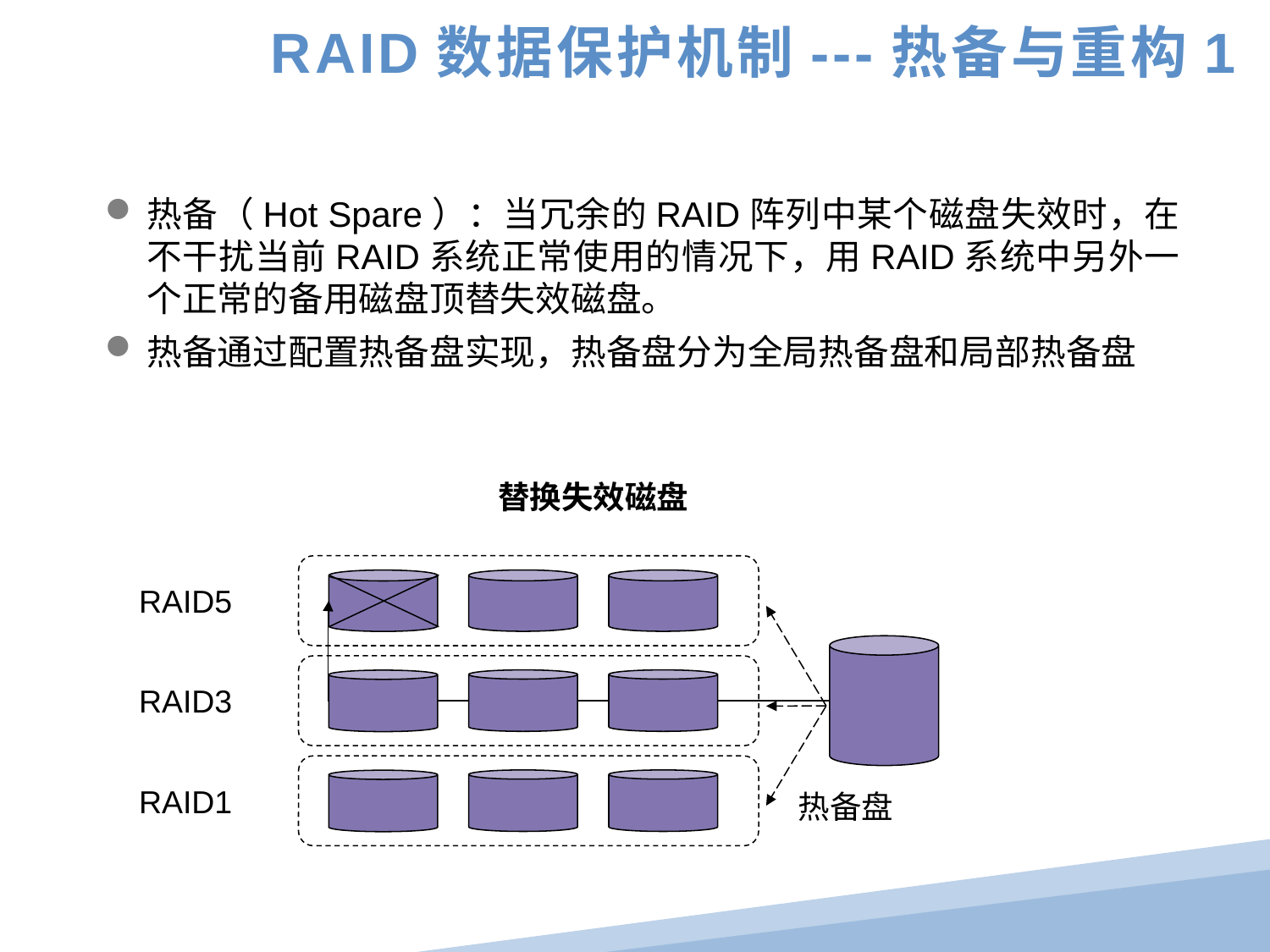

RAID数据保护机制---热备与重构1
热备（Hot Spare）：当冗余的RAID阵列中某个磁盘失效时，在不干扰当前RAID系统正常使用的情况下，用RAID系统中另外一个正常的备用磁盘顶替失效磁盘。
热备通过配置热备盘实现，热备盘分为全局热备盘和局部热备盘
替换失效磁盘

RAID5

RAID3

RAID1
热备盘